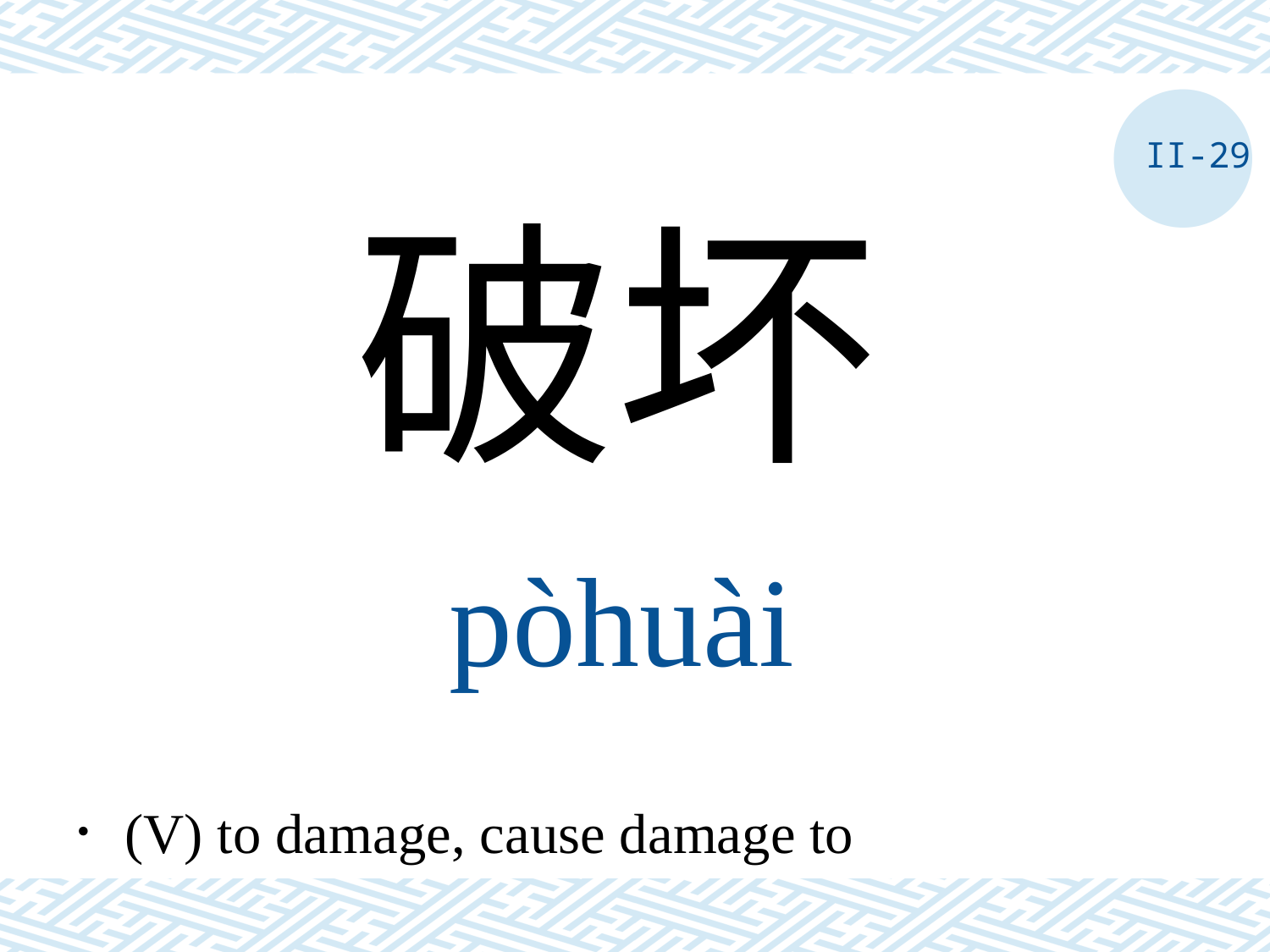

II-29

破坏
pòhuài
．(V) to damage, cause damage to